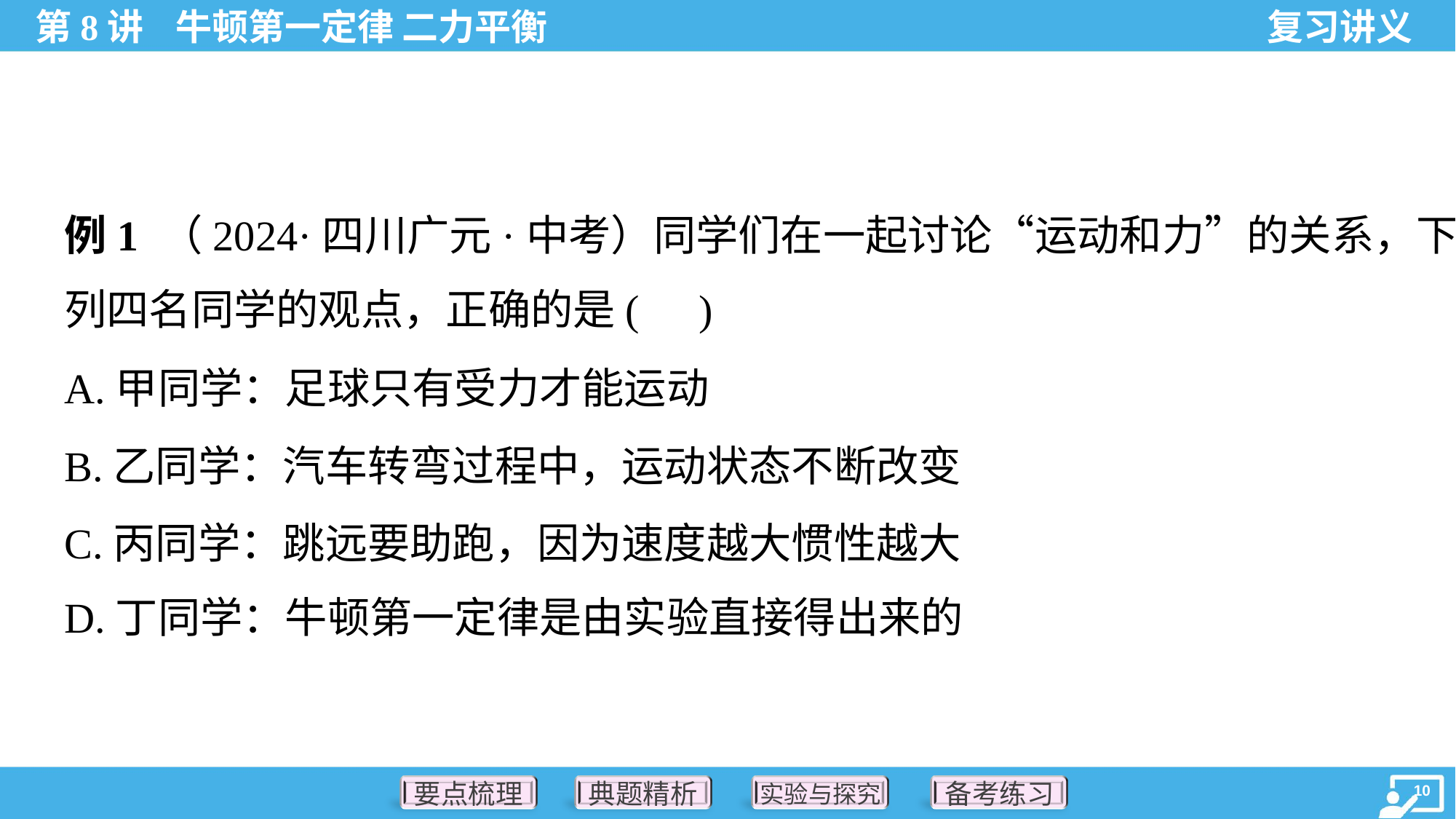

例1 （2024·四川广元·中考）同学们在一起讨论“运动和力”的关系，下
列四名同学的观点，正确的是(     )
A.甲同学：足球只有受力才能运动
B.乙同学：汽车转弯过程中，运动状态不断改变
C.丙同学：跳远要助跑，因为速度越大惯性越大
D.丁同学：牛顿第一定律是由实验直接得出来的